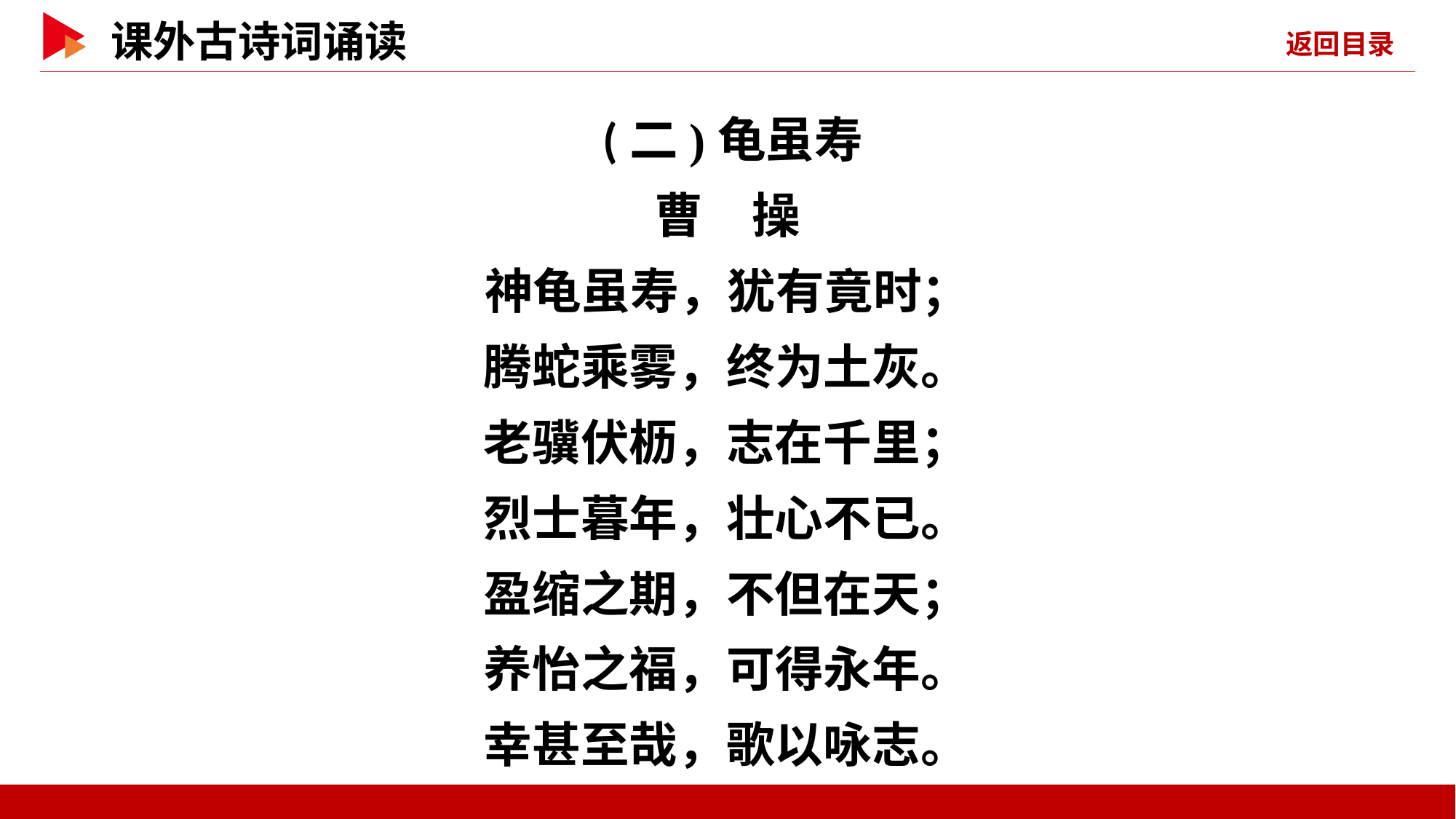

(二)龟虽寿
曹　操
神龟虽寿，犹有竟时；
              腾蛇乘雾，终为土灰。
              老骥伏枥，志在千里；
              烈士暮年，壮心不已。
              盈缩之期，不但在天；
              养怡之福，可得永年。
              幸甚至哉，歌以咏志。